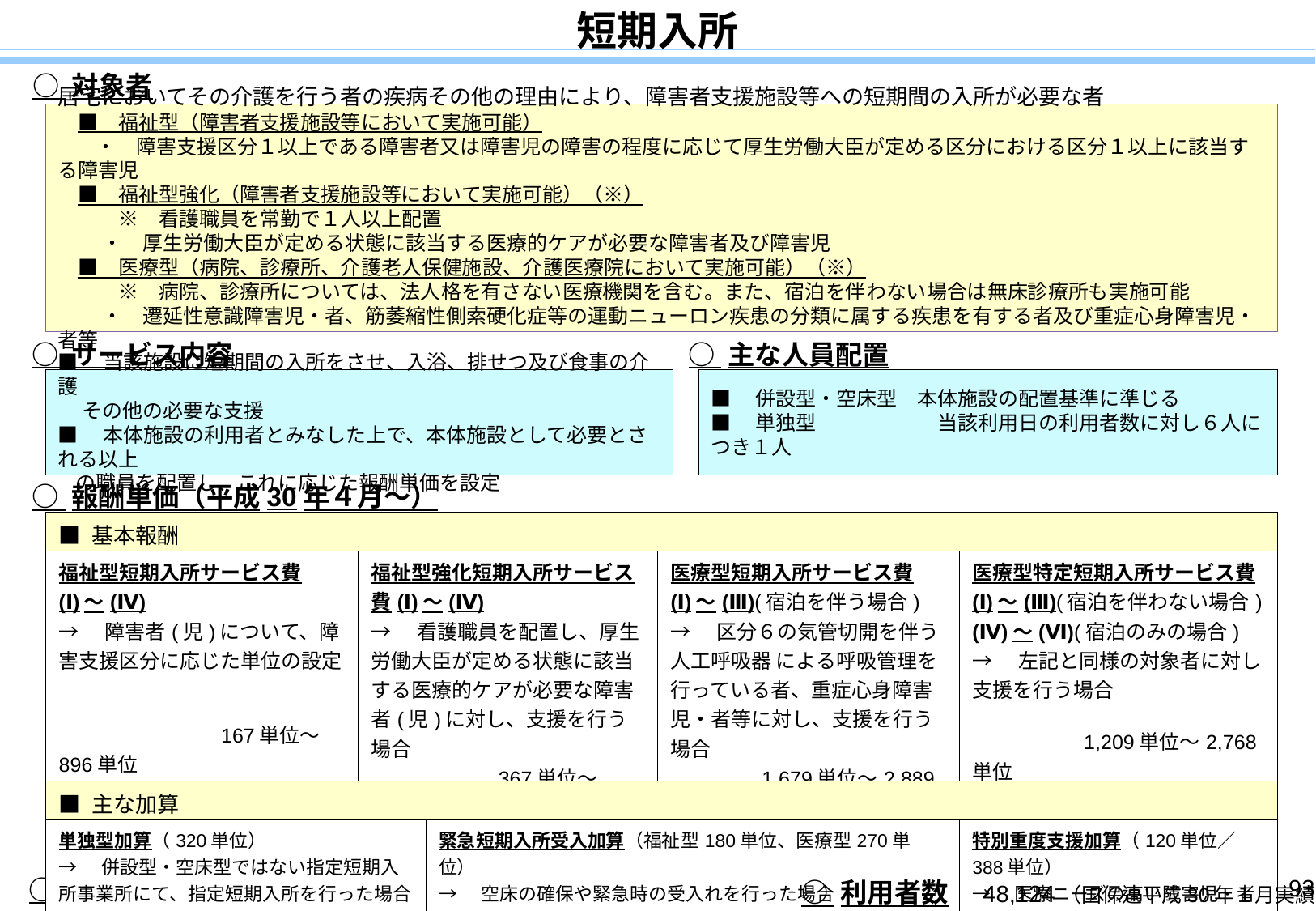

短期入所
○ 対象者
居宅においてその介護を行う者の疾病その他の理由により、障害者支援施設等への短期間の入所が必要な者
　■　福祉型（障害者支援施設等において実施可能）
 　  ・　障害支援区分１以上である障害者又は障害児の障害の程度に応じて厚生労働大臣が定める区分における区分１以上に該当する障害児
　■　福祉型強化（障害者支援施設等において実施可能）（※）
　　　※　看護職員を常勤で１人以上配置
　　 ・　厚生労働大臣が定める状態に該当する医療的ケアが必要な障害者及び障害児
　■　医療型（病院、診療所、介護老人保健施設、介護医療院において実施可能）（※）
　　　※　病院、診療所については、法人格を有さない医療機関を含む。また、宿泊を伴わない場合は無床診療所も実施可能
　　 ・　遷延性意識障害児・者、筋萎縮性側索硬化症等の運動ニューロン疾患の分類に属する疾患を有する者及び重症心身障害児・者等
○ サービス内容
○ 主な人員配置
■　当該施設に短期間の入所をさせ、入浴、排せつ及び食事の介護
　 その他の必要な支援
■　本体施設の利用者とみなした上で、本体施設として必要とされる以上
   の職員を配置し、これに応じた報酬単価を設定
■　併設型・空床型　本体施設の配置基準に準じる
■　単独型　　　　　　当該利用日の利用者数に対し６人につき１人
○ 報酬単価（平成30年４月～）
| ■ 基本報酬 |  |  |  |  |
| --- | --- | --- | --- | --- |
| 福祉型短期入所サービス費 (Ⅰ)～(Ⅳ) →　障害者(児)について、障害支援区分に応じた単位の設定 　　　　　　　167単位～896単位 | 福祉型強化短期入所サービス費(Ⅰ)～(Ⅳ) →　看護職員を配置し、厚生労働大臣が定める状態に該当する医療的ケアが必要な障害者(児)に対し、支援を行う場合 　　　　　　367単位～1,096単位 |  | 医療型短期入所サービス費 (Ⅰ)～(Ⅲ)(宿泊を伴う場合) →　区分６の気管切開を伴う人工呼吸器 による呼吸管理を行っている者、重症心身障害児・者等に対し、支援を行う場合 　 　　　1,679単位～2,889単位 | 医療型特定短期入所サービス費 (Ⅰ)～(Ⅲ)(宿泊を伴わない場合) (Ⅳ)～(Ⅵ)(宿泊のみの場合) →　左記と同様の対象者に対し支援を行う場合 　　　　　 1,209単位～2,768単位 |
| ■ 主な加算 |  |  |  |  |
| 単独型加算（320単位） →　併設型・空床型ではない指定短期入所事業所にて、指定短期入所を行った場合 |  | 緊急短期入所受入加算（福祉型180単位、医療型270単位） →　空床の確保や緊急時の受入れを行った場合 定員超過特例加算（50単位） →　緊急時に定員を超えて受入を行った場合（10日限度で算定） |  | 特別重度支援加算（120単位／388単位） →　医療ニーズの高い障害児・者に対しサービスを提供した場合 |
93
○ 事業所数　4,591（うち福祉型：4,261　医療型：330）（国保連平成30年１月実績）
○ 利用者数　 48,124（国保連平成30年１月実績）